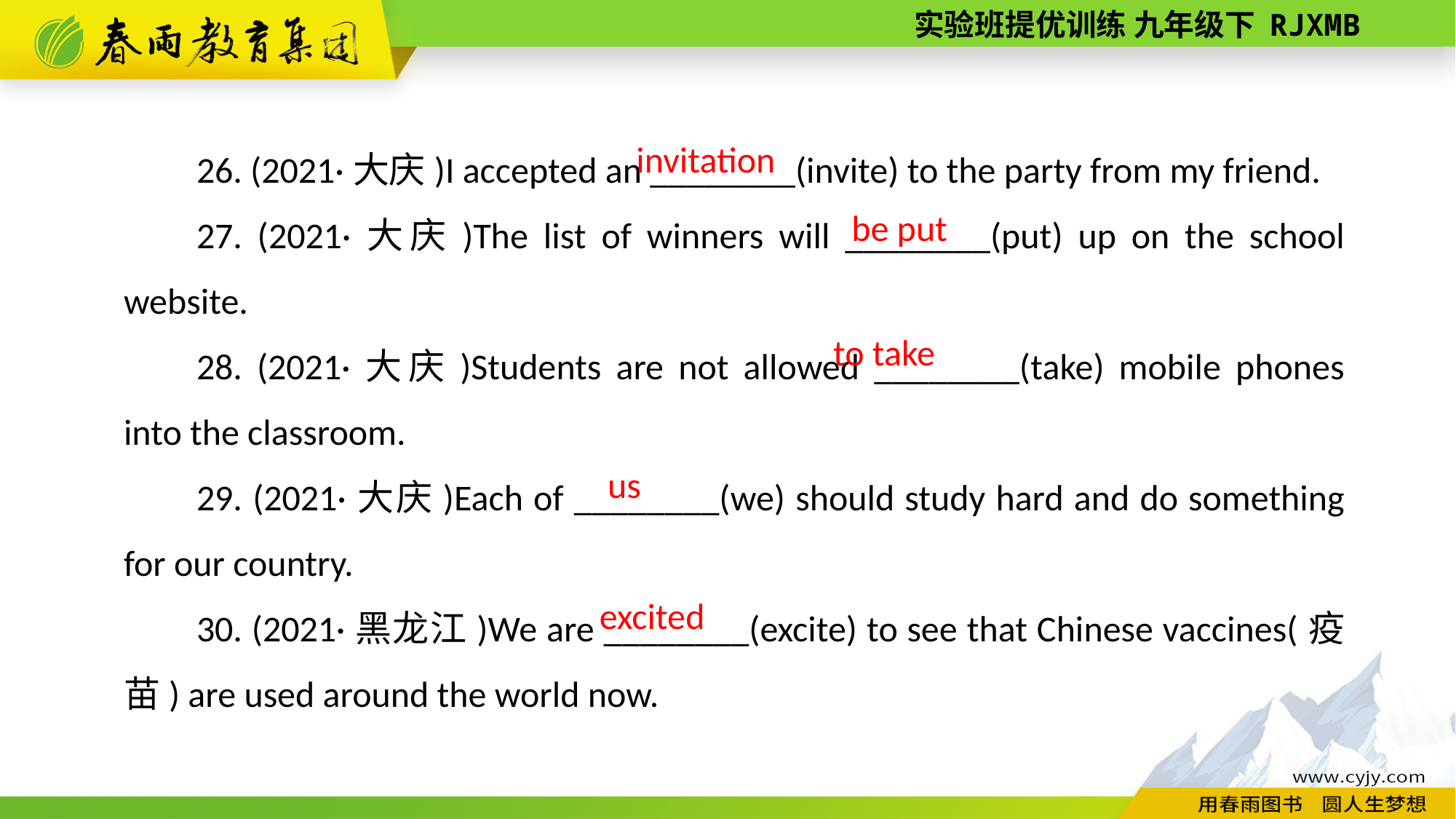

26. (2021·大庆)I accepted an ________(invite) to the party from my friend.
27. (2021·大庆)The list of winners will ________(put) up on the school website.
28. (2021·大庆)Students are not allowed ________(take) mobile phones into the classroom.
29. (2021·大庆)Each of ________(we) should study hard and do something for our country.
30. (2021·黑龙江)We are ________(excite) to see that Chinese vaccines(疫苗) are used around the world now.
invitation
be put
to take
us
excited